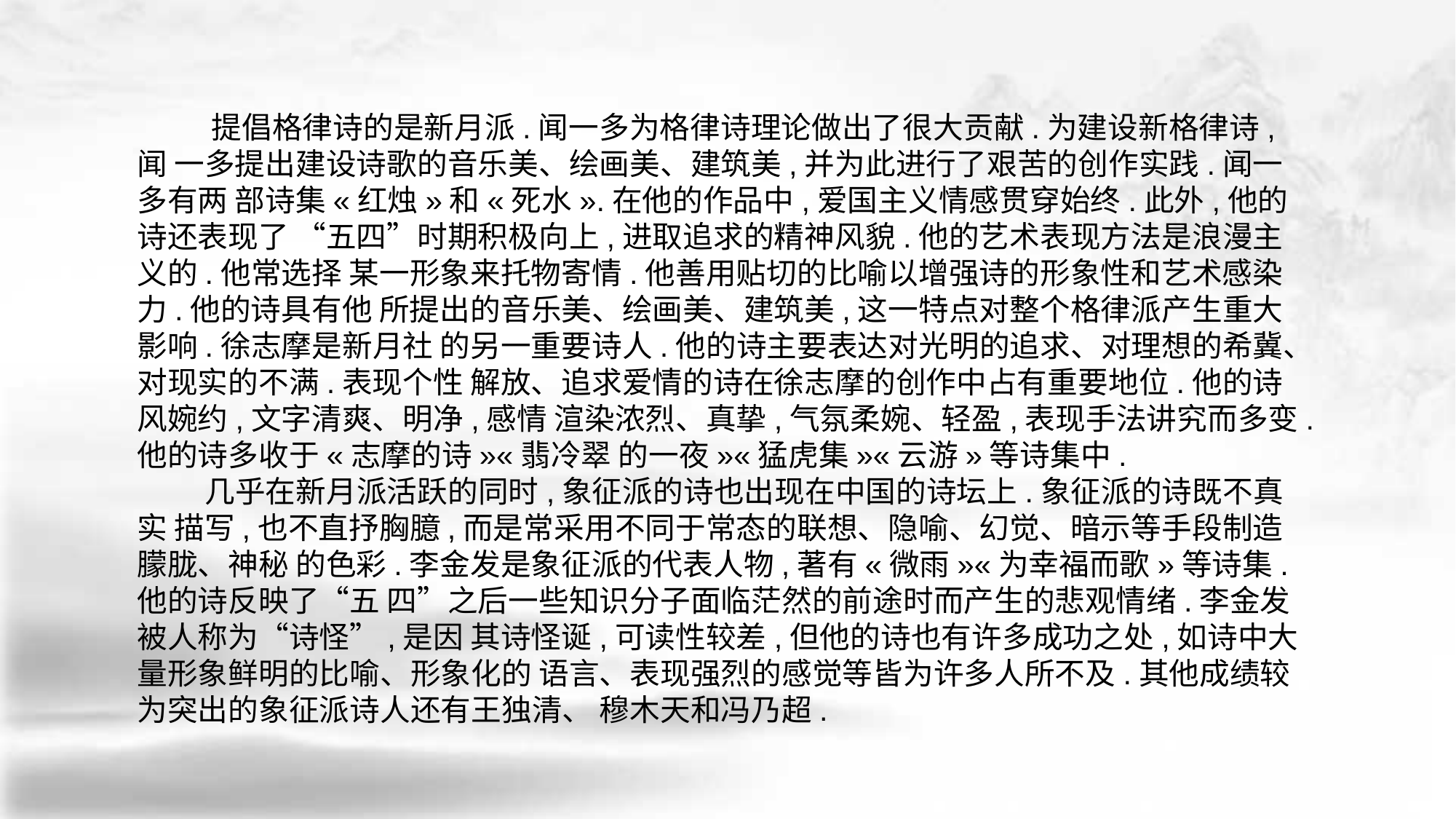

提倡格律诗的是新月派.闻一多为格律诗理论做出了很大贡献.为建设新格律诗,闻 一多提出建设诗歌的音乐美、绘画美、建筑美,并为此进行了艰苦的创作实践.闻一多有两 部诗集«红烛»和«死水».在他的作品中,爱国主义情感贯穿始终.此外,他的诗还表现了 “五四”时期积极向上,进取追求的精神风貌.他的艺术表现方法是浪漫主义的.他常选择 某一形象来托物寄情.他善用贴切的比喻以增强诗的形象性和艺术感染力.他的诗具有他 所提出的音乐美、绘画美、建筑美,这一特点对整个格律派产生重大影响.徐志摩是新月社 的另一重要诗人.他的诗主要表达对光明的追求、对理想的希冀、对现实的不满.表现个性 解放、追求爱情的诗在徐志摩的创作中占有重要地位.他的诗风婉约,文字清爽、明净,感情 渲染浓烈、真挚,气氛柔婉、轻盈,表现手法讲究而多变.他的诗多收于«志摩的诗»«翡冷翠 的一夜»«猛虎集»«云游»等诗集中.
         几乎在新月派活跃的同时,象征派的诗也出现在中国的诗坛上.象征派的诗既不真实 描写,也不直抒胸臆,而是常采用不同于常态的联想、隐喻、幻觉、暗示等手段制造朦胧、神秘 的色彩.李金发是象征派的代表人物,著有«微雨»«为幸福而歌»等诗集.他的诗反映了“五 四”之后一些知识分子面临茫然的前途时而产生的悲观情绪.李金发被人称为“诗怪”,是因 其诗怪诞,可读性较差,但他的诗也有许多成功之处,如诗中大量形象鲜明的比喻、形象化的 语言、表现强烈的感觉等皆为许多人所不及.其他成绩较为突出的象征派诗人还有王独清、 穆木天和冯乃超.